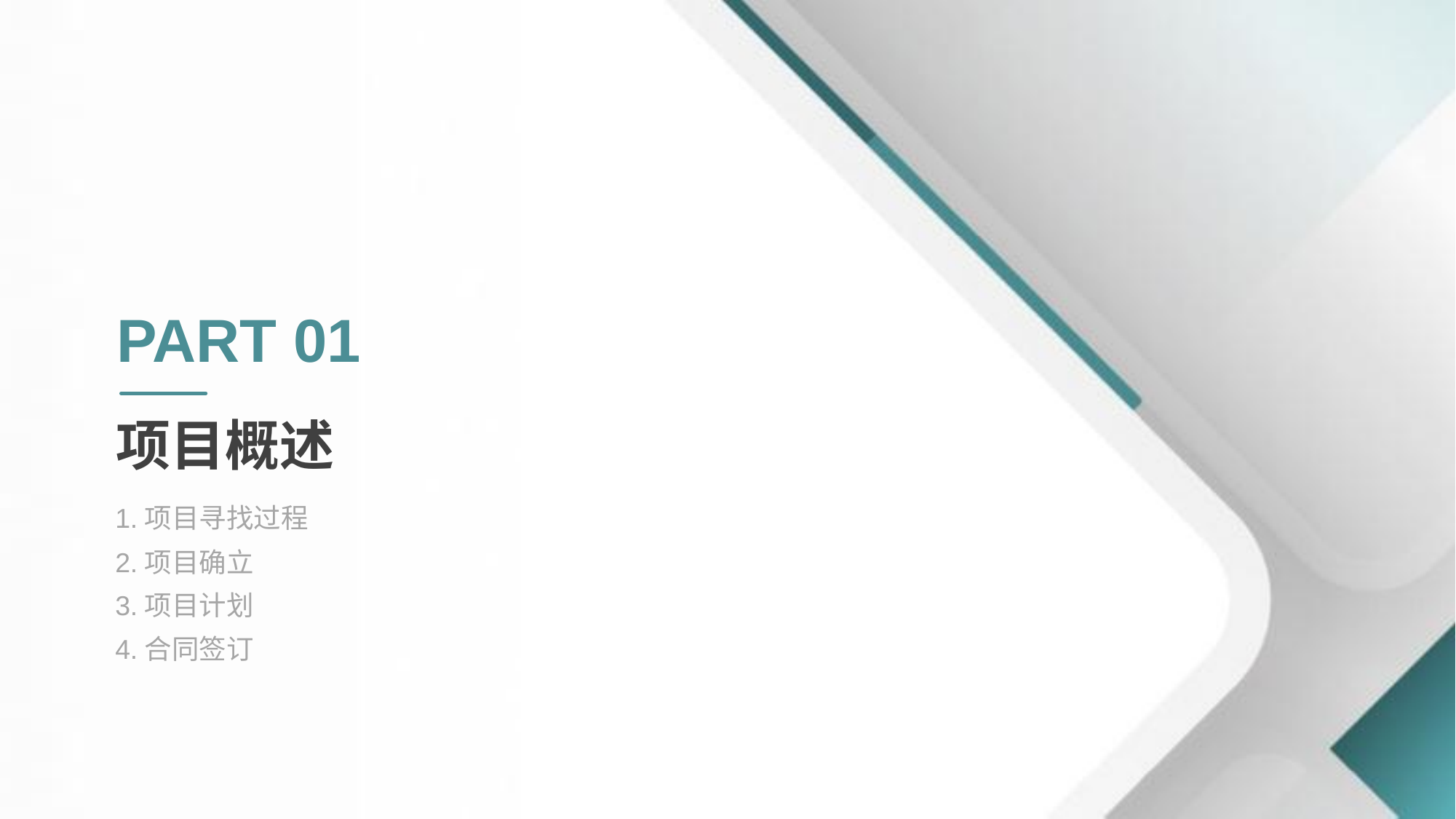

PART 01
项目概述
1.项目寻找过程
2.项目确立
3.项目计划
4.合同签订